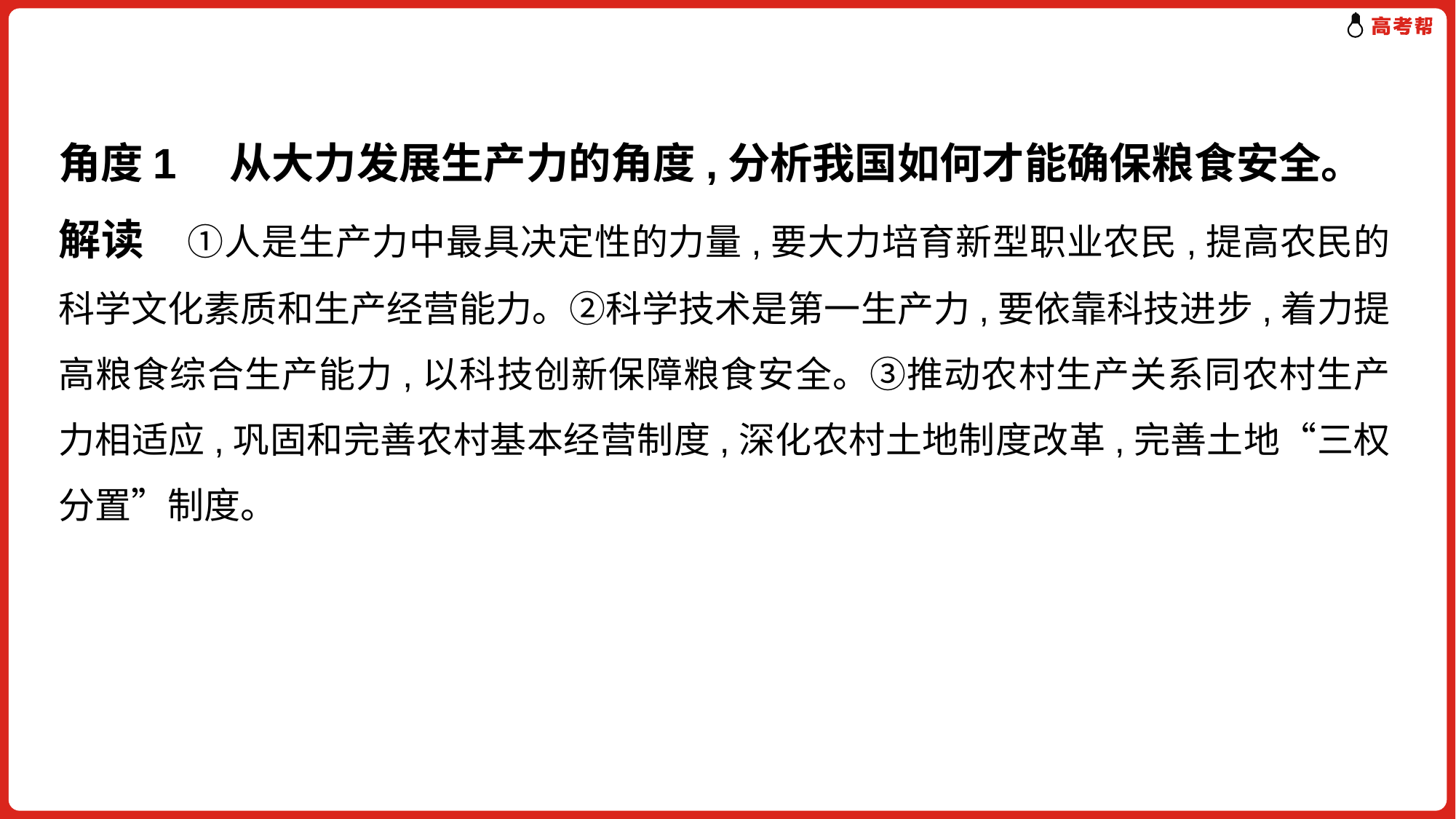

角度1　从大力发展生产力的角度,分析我国如何才能确保粮食安全。
解读　①人是生产力中最具决定性的力量,要大力培育新型职业农民,提高农民的科学文化素质和生产经营能力。②科学技术是第一生产力,要依靠科技进步,着力提高粮食综合生产能力,以科技创新保障粮食安全。③推动农村生产关系同农村生产力相适应,巩固和完善农村基本经营制度,深化农村土地制度改革,完善土地“三权分置”制度。